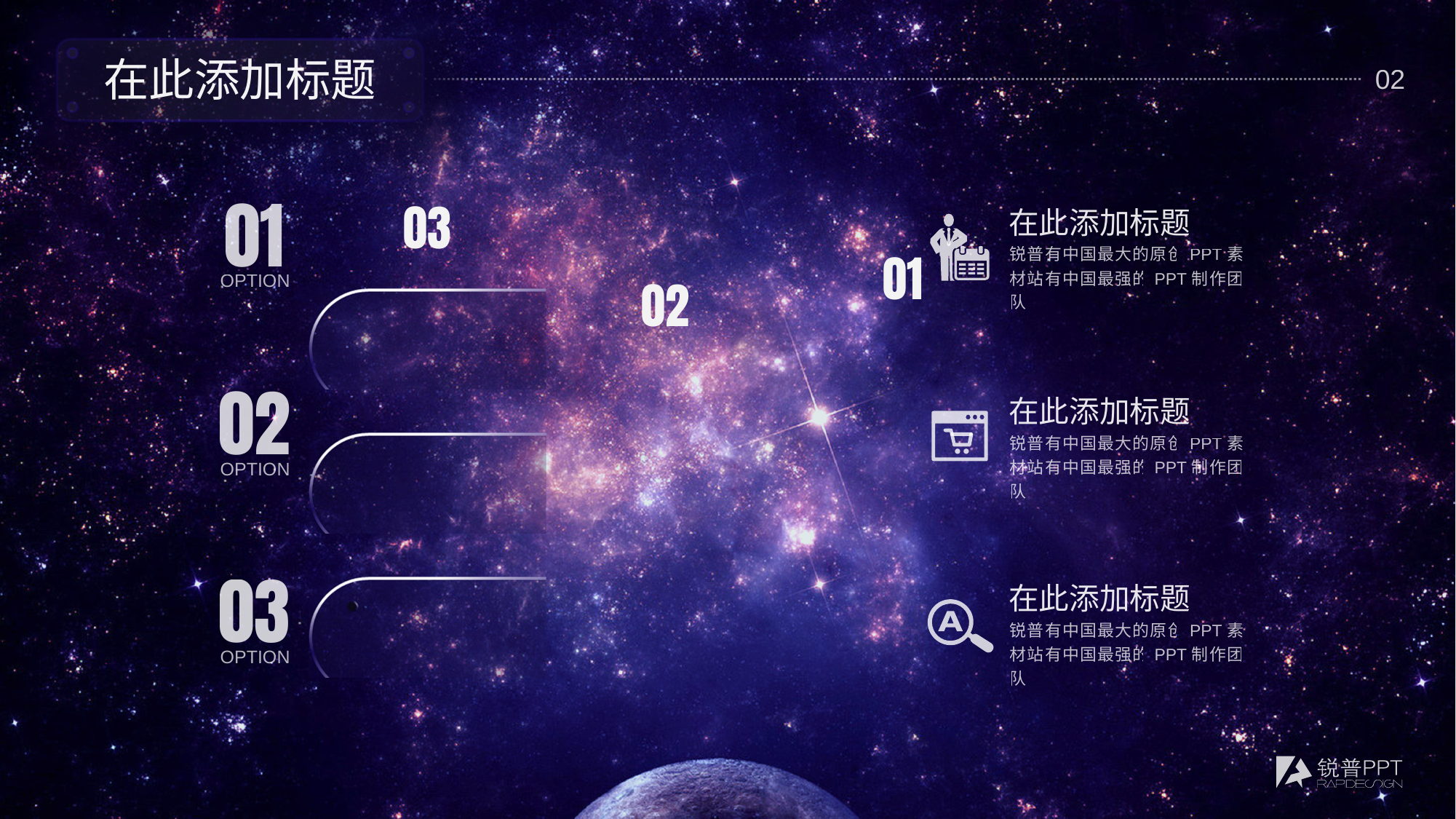

在此添加标题

### Chart

| Category | 背景 | 散点 |
|---|---|---|
| 01 | 1.0 | 2.5 |
| 02 | 1.0 | 1.5 |
| 03 | 1.0 | 0.5 |
01
OPTION
在此添加标题
锐普有中国最大的原创PPT素材站有中国最强的PPT制作团队

02
OPTION
在此添加标题
锐普有中国最大的原创PPT素材站有中国最强的PPT制作团队

03
OPTION
在此添加标题
锐普有中国最大的原创PPT素材站有中国最强的PPT制作团队